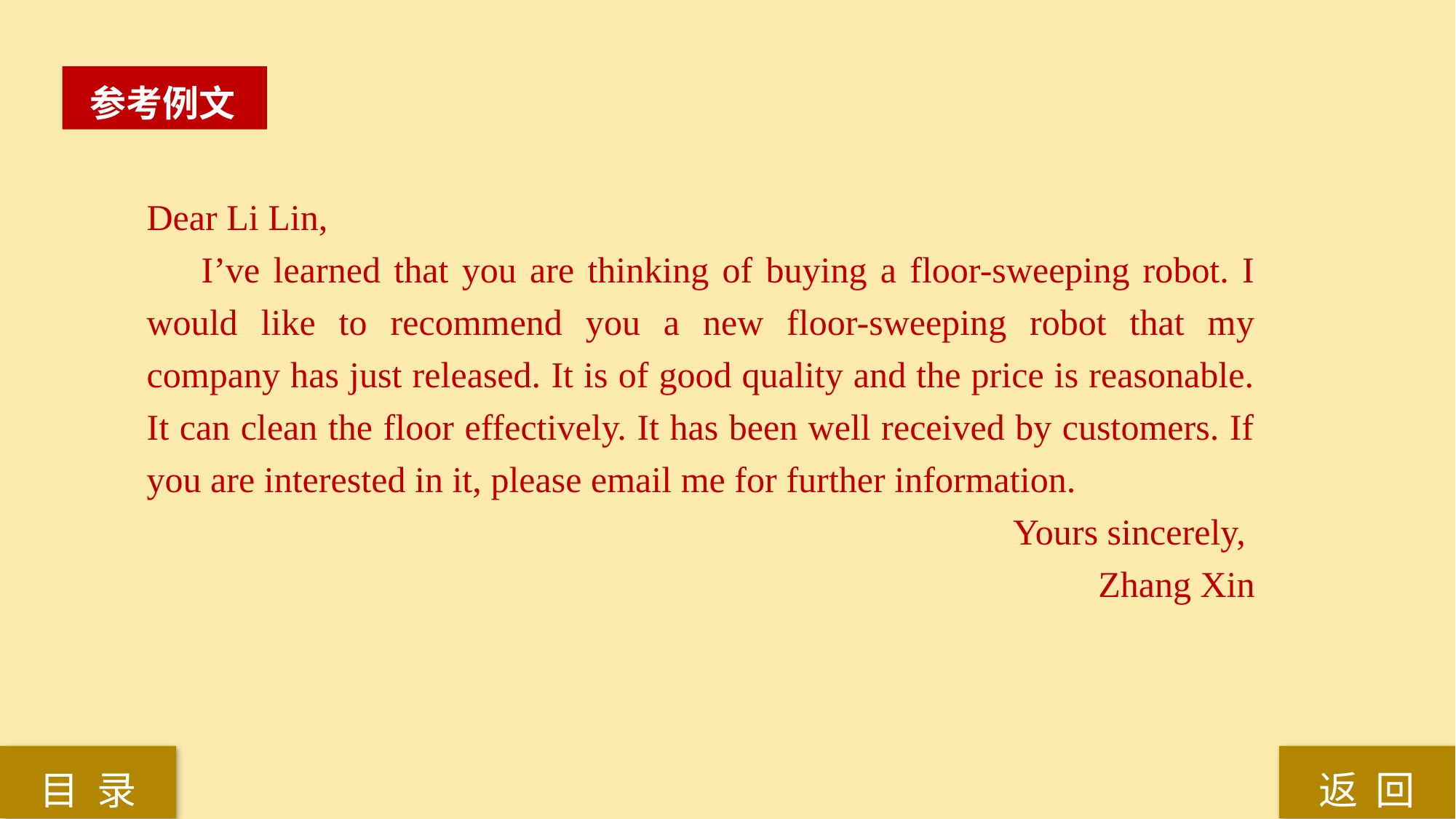

参考例文
Dear Li Lin,
I’ve learned that you are thinking of buying a floor-sweeping robot. I would like to recommend you a new floor-sweeping robot that my company has just released. It is of good quality and the price is reasonable. It can clean the floor effectively. It has been well received by customers. If you are interested in it, please email me for further information.
Yours sincerely,
Zhang Xin
返  回